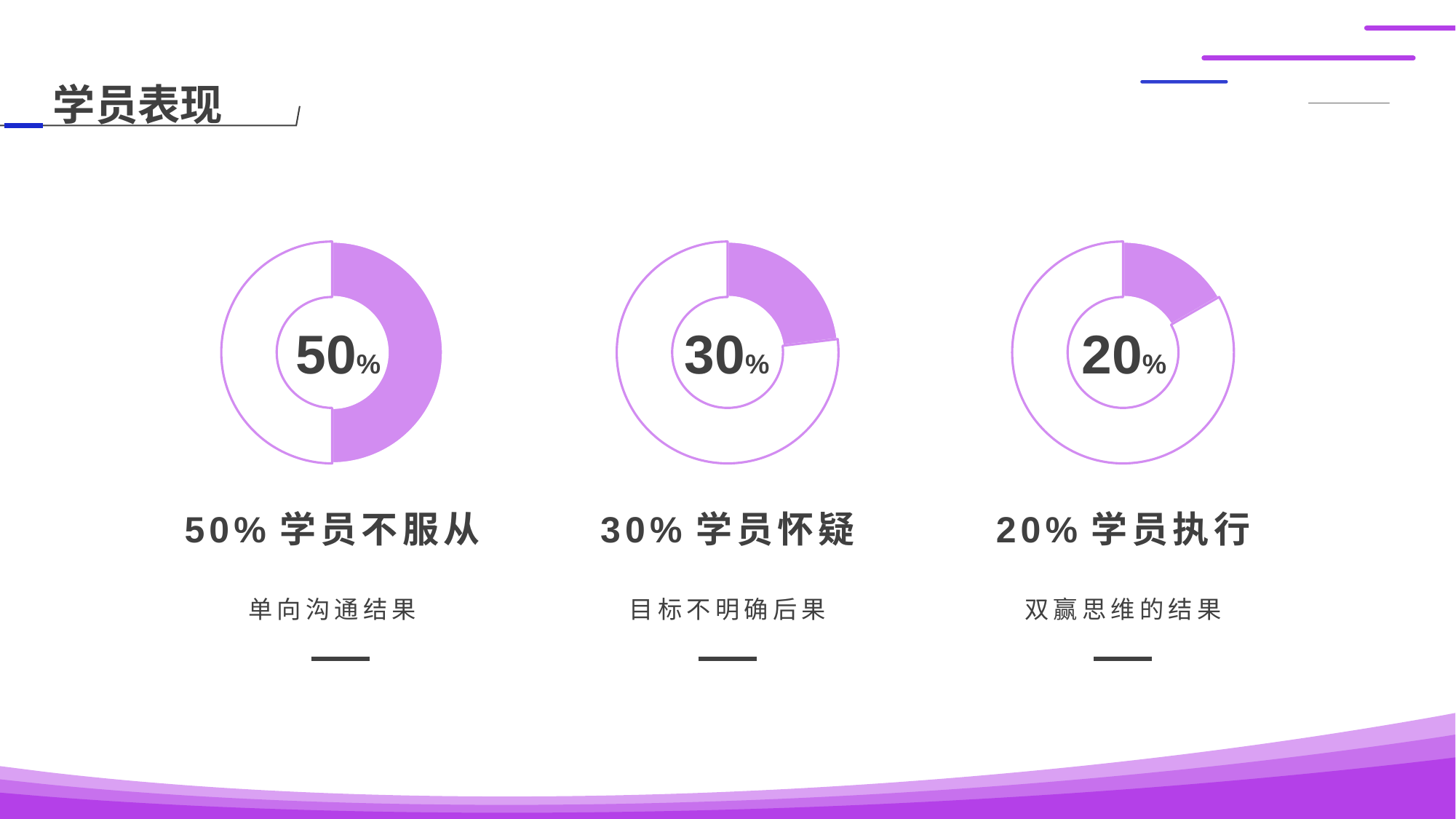

学员表现

### Chart

| Category | 销售额 |
|---|---|
| 第一季度 | 10.0 |
| 第二季度 | 10.0 |

### Chart

| Category | 销售额 |
|---|---|
| 第一季度 | 3.0 |
| 第二季度 | 10.0 |

### Chart

| Category | 销售额 |
|---|---|
| 第一季度 | 2.0 |
| 第二季度 | 10.0 |
20%学员执行
双赢思维的结果
50%
30%
20%
50%学员不服从
30%学员怀疑
单向沟通结果
目标不明确后果